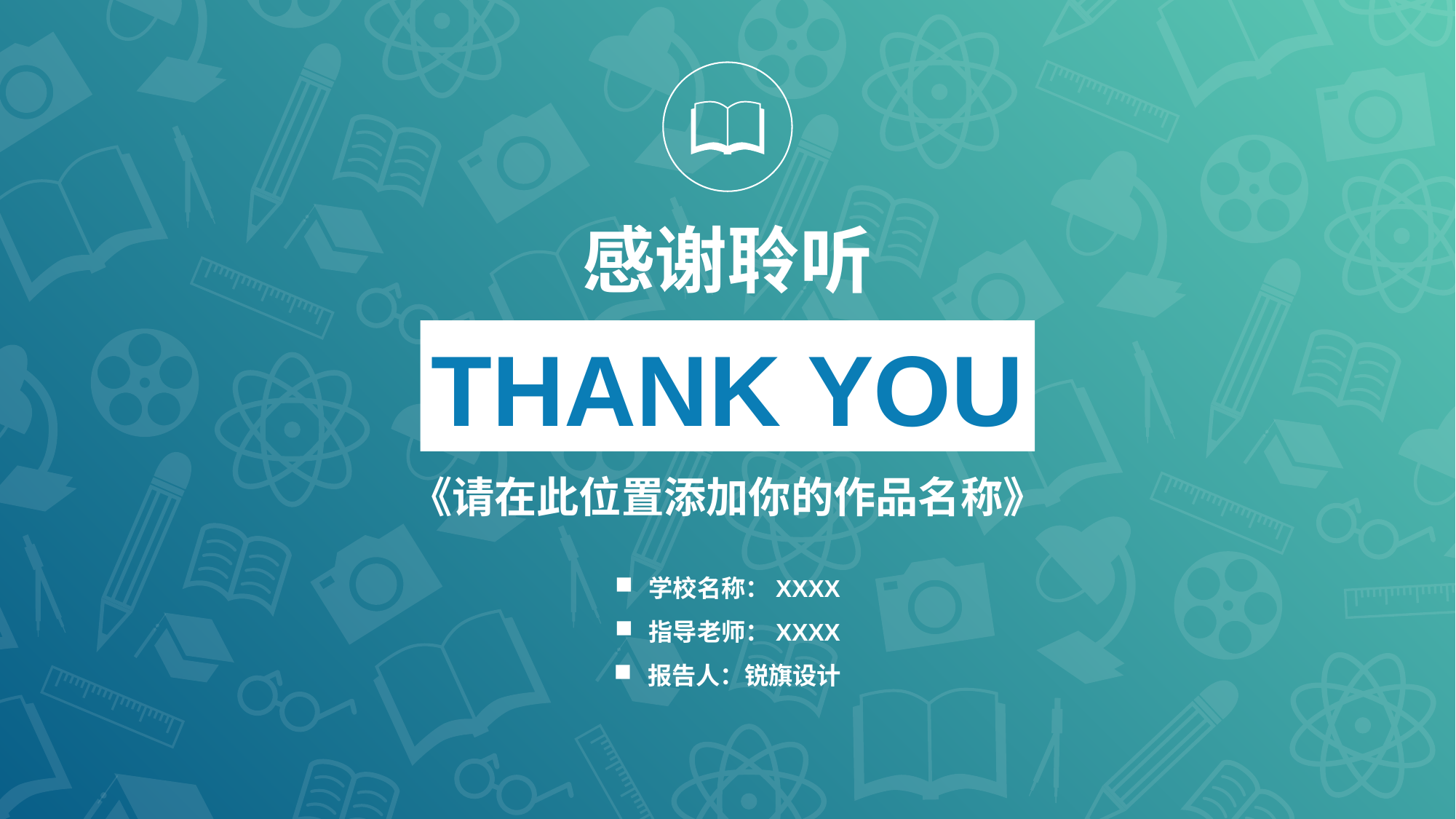

感谢聆听
THANK YOU
《请在此位置添加你的作品名称》
学校名称：XXXX
指导老师：XXXX
报告人：锐旗设计